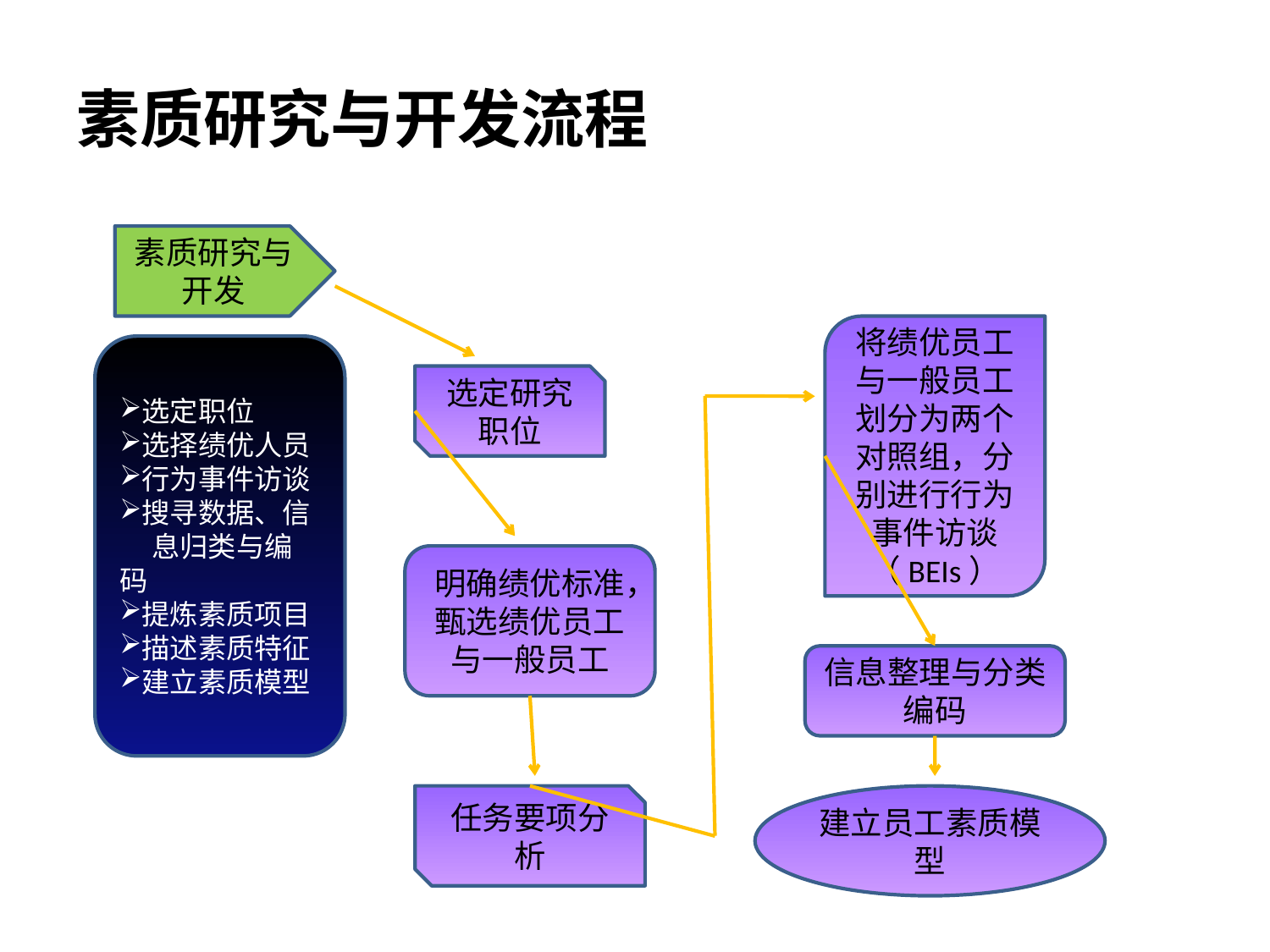

# 素质研究与开发流程

素质研究与开发
将绩优员工与一般员工划分为两个对照组，分别进行行为事件访谈（BEIs）
选定职位
选择绩优人员
行为事件访谈
搜寻数据、信
    息归类与编码
提炼素质项目
描述素质特征
建立素质模型
选定研究职位
明确绩优标准，甄选绩优员工与一般员工
信息整理与分类编码
任务要项分析
建立员工素质模型